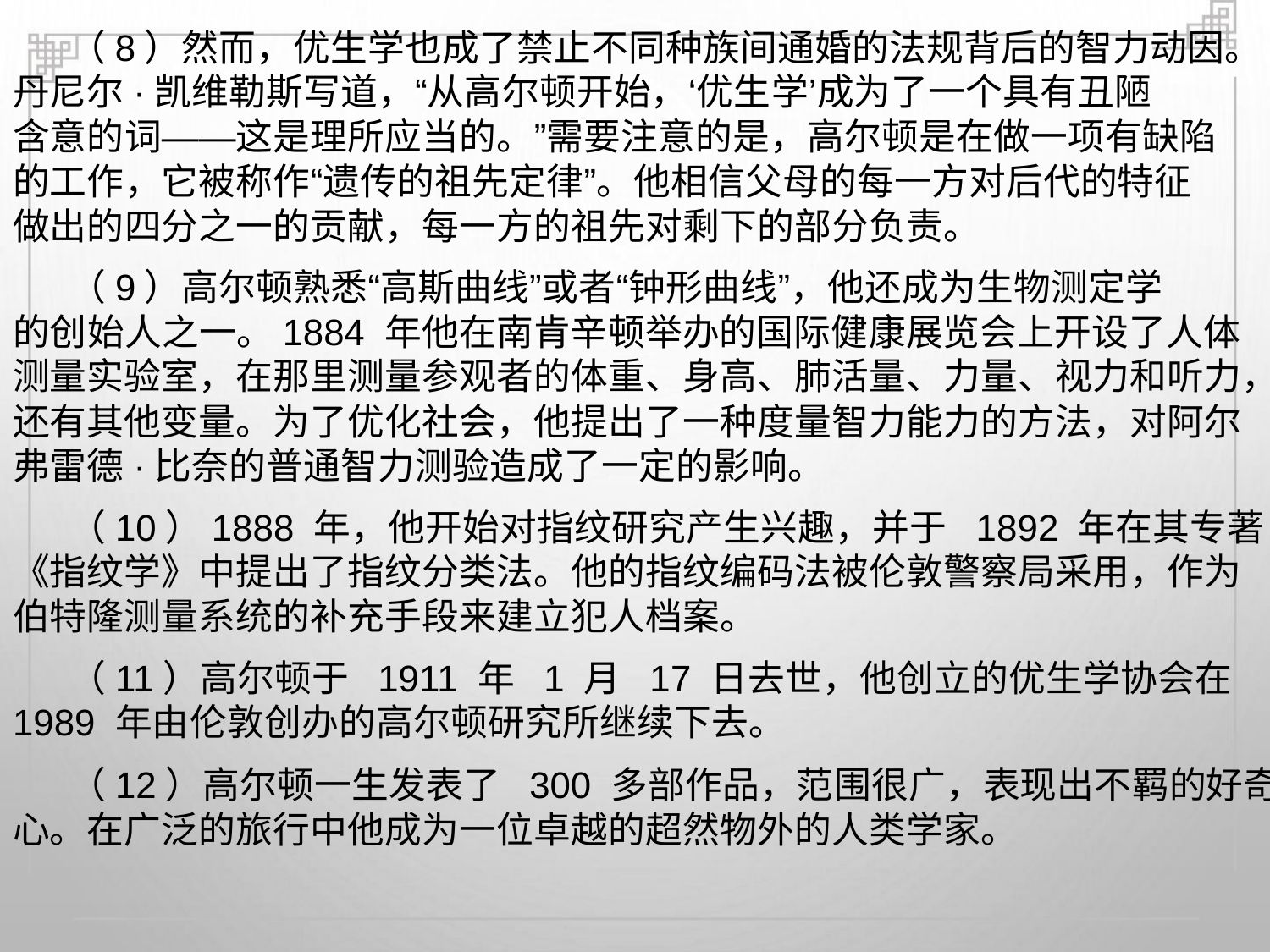

（8）然而，优生学也成了禁止不同种族间通婚的法规背后的智力动因。
丹尼尔·凯维勒斯写道，“从高尔顿开始，‘优生学’成为了一个具有丑陋
含意的词——这是理所应当的。”需要注意的是，高尔顿是在做一项有缺陷
的工作，它被称作“遗传的祖先定律”。他相信父母的每一方对后代的特征
做出的四分之一的贡献，每一方的祖先对剩下的部分负责。
（9）高尔顿熟悉“高斯曲线”或者“钟形曲线”，他还成为生物测定学
的创始人之一。1884 年他在南肯辛顿举办的国际健康展览会上开设了人体
测量实验室，在那里测量参观者的体重、身高、肺活量、力量、视力和听力，
还有其他变量。为了优化社会，他提出了一种度量智力能力的方法，对阿尔
弗雷德·比奈的普通智力测验造成了一定的影响。
（10）1888 年，他开始对指纹研究产生兴趣，并于 1892 年在其专著
《指纹学》中提出了指纹分类法。他的指纹编码法被伦敦警察局采用，作为
伯特隆测量系统的补充手段来建立犯人档案。
（11）高尔顿于 1911 年 1 月 17 日去世，他创立的优生学协会在
1989 年由伦敦创办的高尔顿研究所继续下去。
（12）高尔顿一生发表了 300 多部作品，范围很广，表现出不羁的好奇
心。在广泛的旅行中他成为一位卓越的超然物外的人类学家。